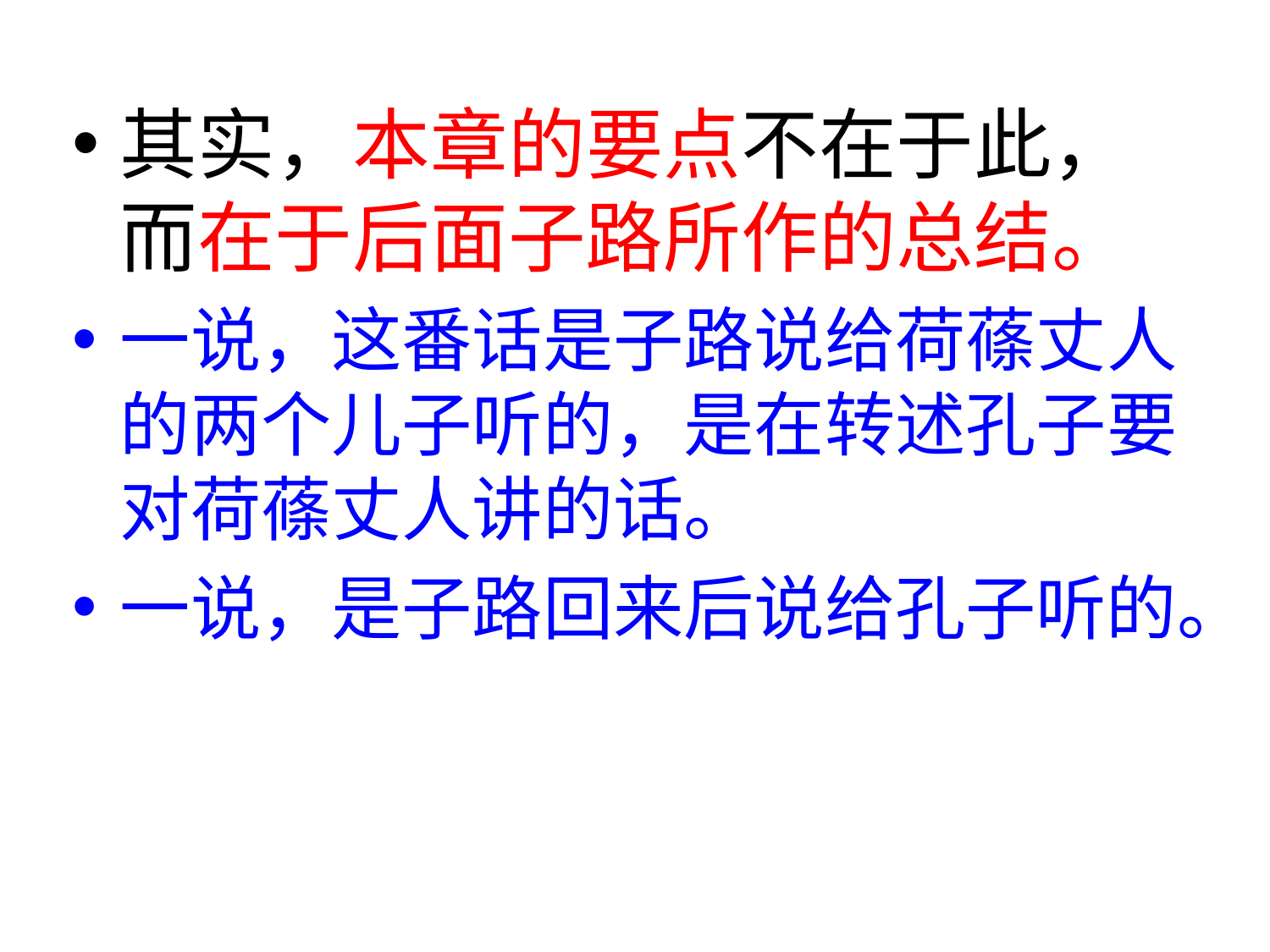

其实，本章的要点不在于此，而在于后面子路所作的总结。
一说，这番话是子路说给荷蓧丈人的两个儿子听的，是在转述孔子要对荷蓧丈人讲的话。
一说，是子路回来后说给孔子听的。